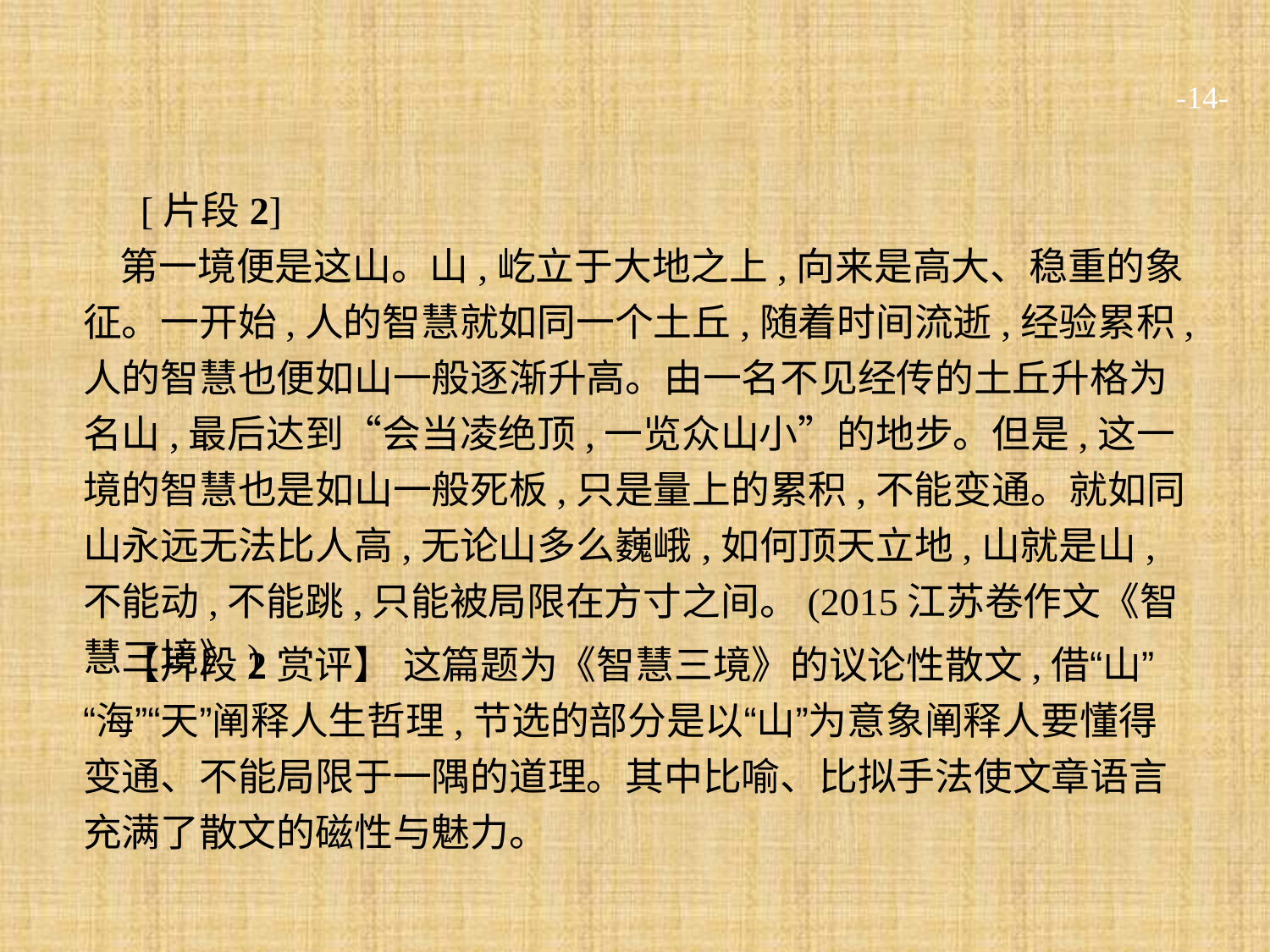

-14-
  [片段2]
第一境便是这山。山,屹立于大地之上,向来是高大、稳重的象征。一开始,人的智慧就如同一个土丘,随着时间流逝,经验累积,人的智慧也便如山一般逐渐升高。由一名不见经传的土丘升格为名山,最后达到“会当凌绝顶,一览众山小”的地步。但是,这一境的智慧也是如山一般死板,只是量上的累积,不能变通。就如同山永远无法比人高,无论山多么巍峨,如何顶天立地,山就是山,不能动,不能跳,只能被局限在方寸之间。(2015江苏卷作文《智慧三境》)
【片段2赏评】 这篇题为《智慧三境》的议论性散文,借“山”“海”“天”阐释人生哲理,节选的部分是以“山”为意象阐释人要懂得变通、不能局限于一隅的道理。其中比喻、比拟手法使文章语言充满了散文的磁性与魅力。